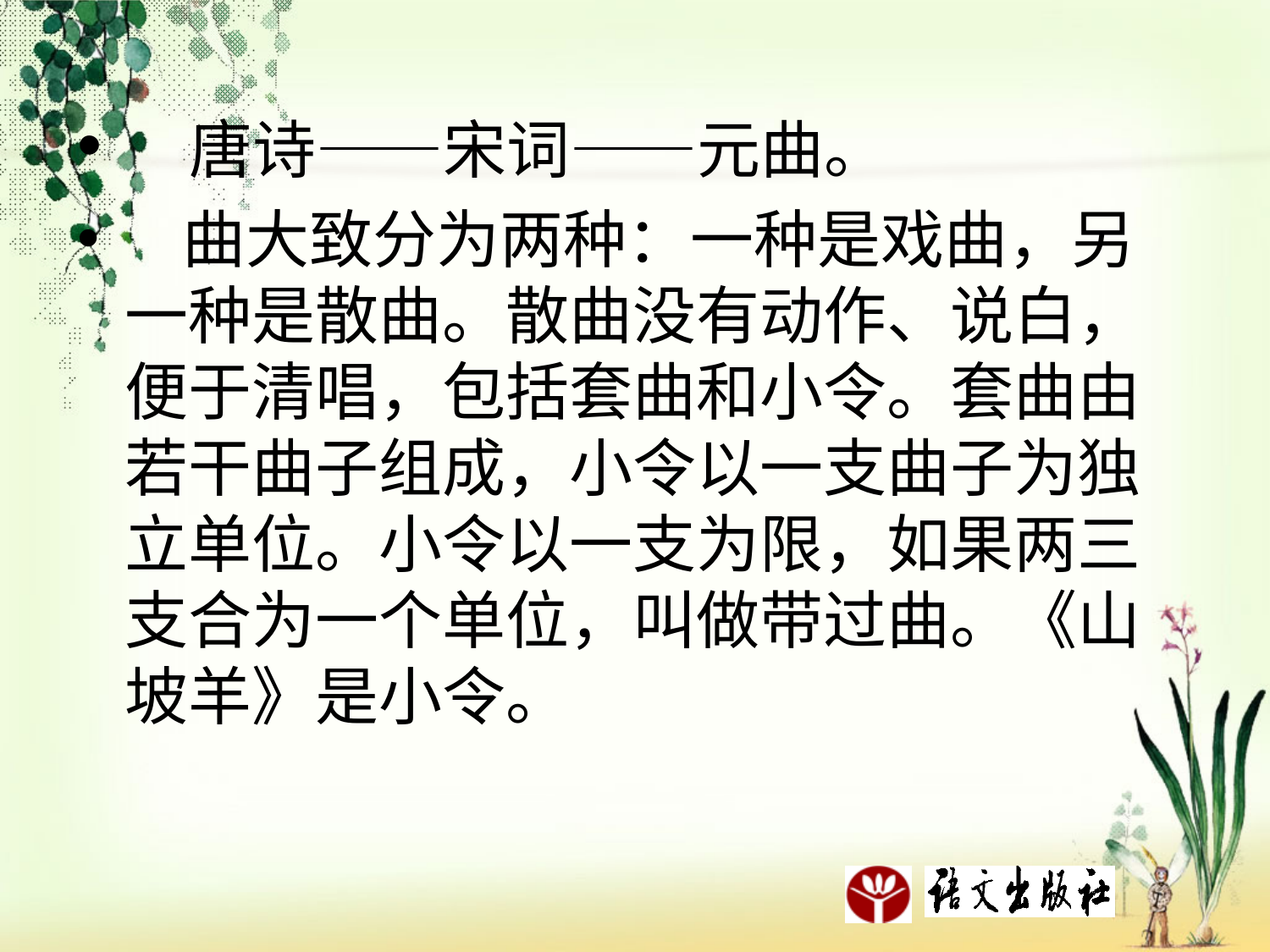

#
   唐诗——宋词——元曲。
   曲大致分为两种：一种是戏曲，另一种是散曲。散曲没有动作、说白，便于清唱，包括套曲和小令。套曲由若干曲子组成，小令以一支曲子为独立单位。小令以一支为限，如果两三支合为一个单位，叫做带过曲。《山坡羊》是小令。